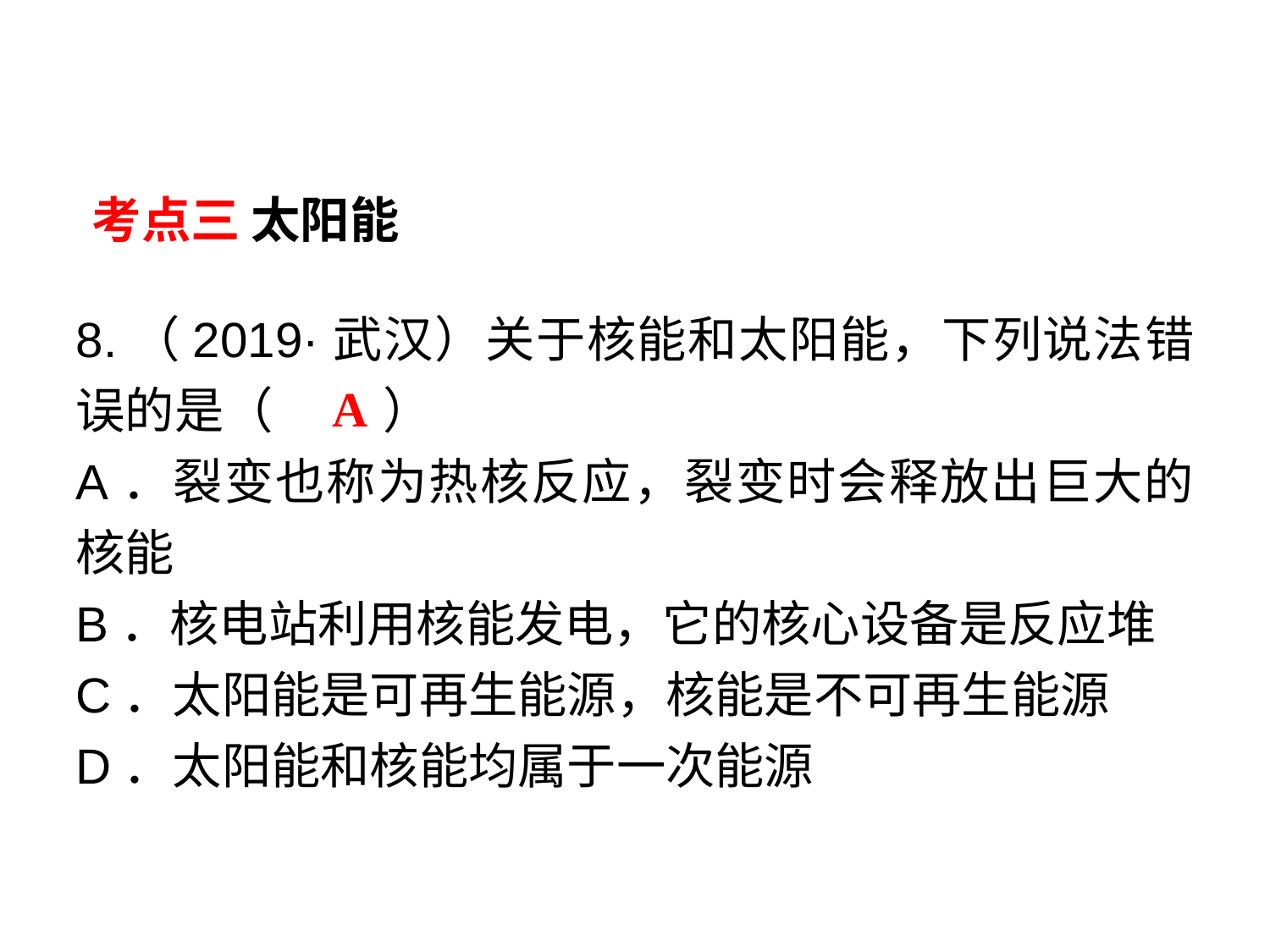

考点三 太阳能
8.（2019·武汉）关于核能和太阳能，下列说法错误的是（　 　）
A．裂变也称为热核反应，裂变时会释放出巨大的核能
B．核电站利用核能发电，它的核心设备是反应堆
C．太阳能是可再生能源，核能是不可再生能源
D．太阳能和核能均属于一次能源
 A